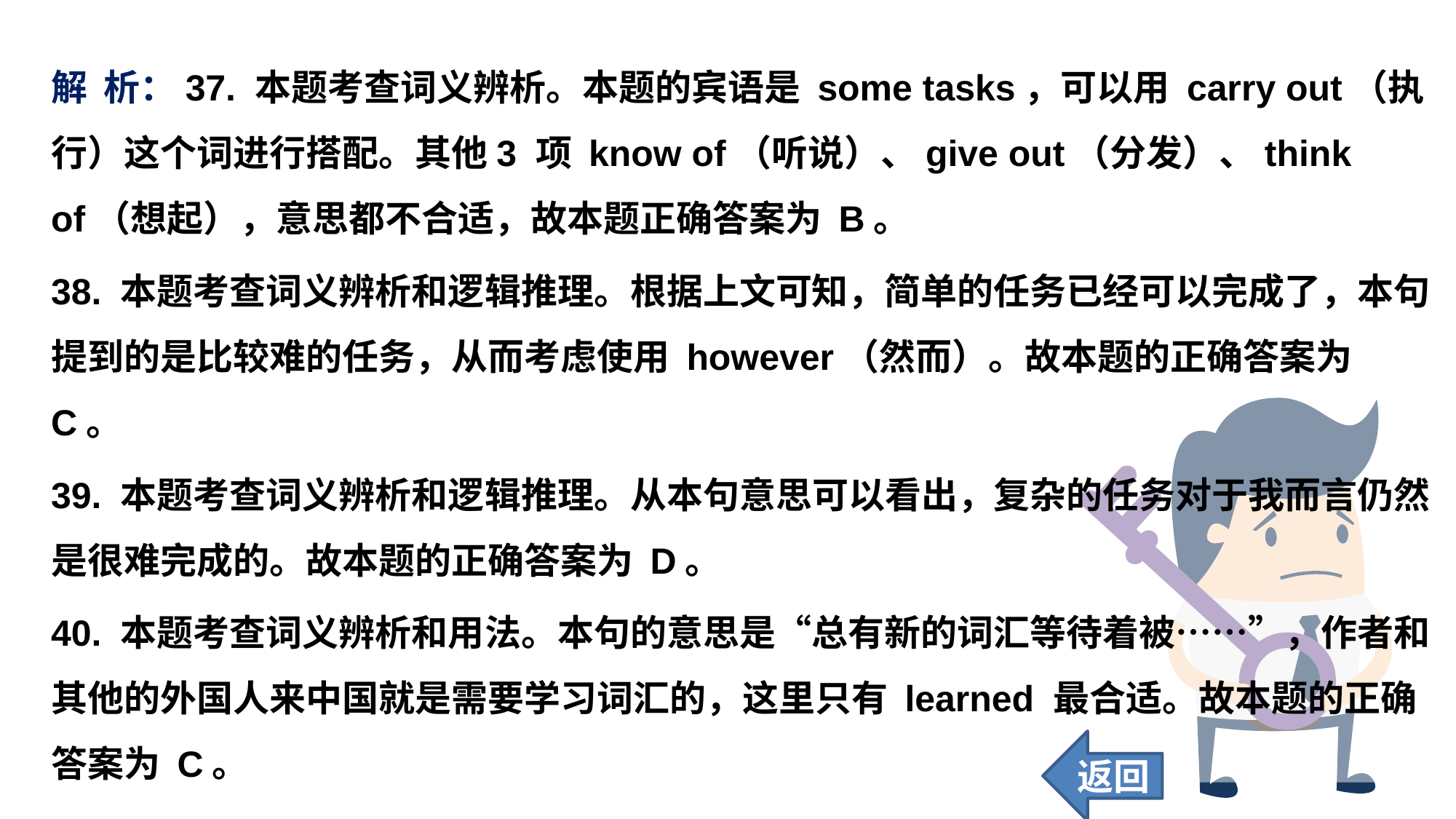

解  析：37. 本题考查词义辨析。本题的宾语是 some tasks，可以用 carry out（执行）这个词进行搭配。其他3 项 know of（听说）、give out（分发）、think of（想起），意思都不合适，故本题正确答案为 B。
38. 本题考查词义辨析和逻辑推理。根据上文可知，简单的任务已经可以完成了，本句提到的是比较难的任务，从而考虑使用 however（然而）。故本题的正确答案为 C。
39. 本题考查词义辨析和逻辑推理。从本句意思可以看出，复杂的任务对于我而言仍然是很难完成的。故本题的正确答案为 D。
40. 本题考查词义辨析和用法。本句的意思是“总有新的词汇等待着被……”，作者和其他的外国人来中国就是需要学习词汇的，这里只有 learned 最合适。故本题的正确答案为 C。

返回
123